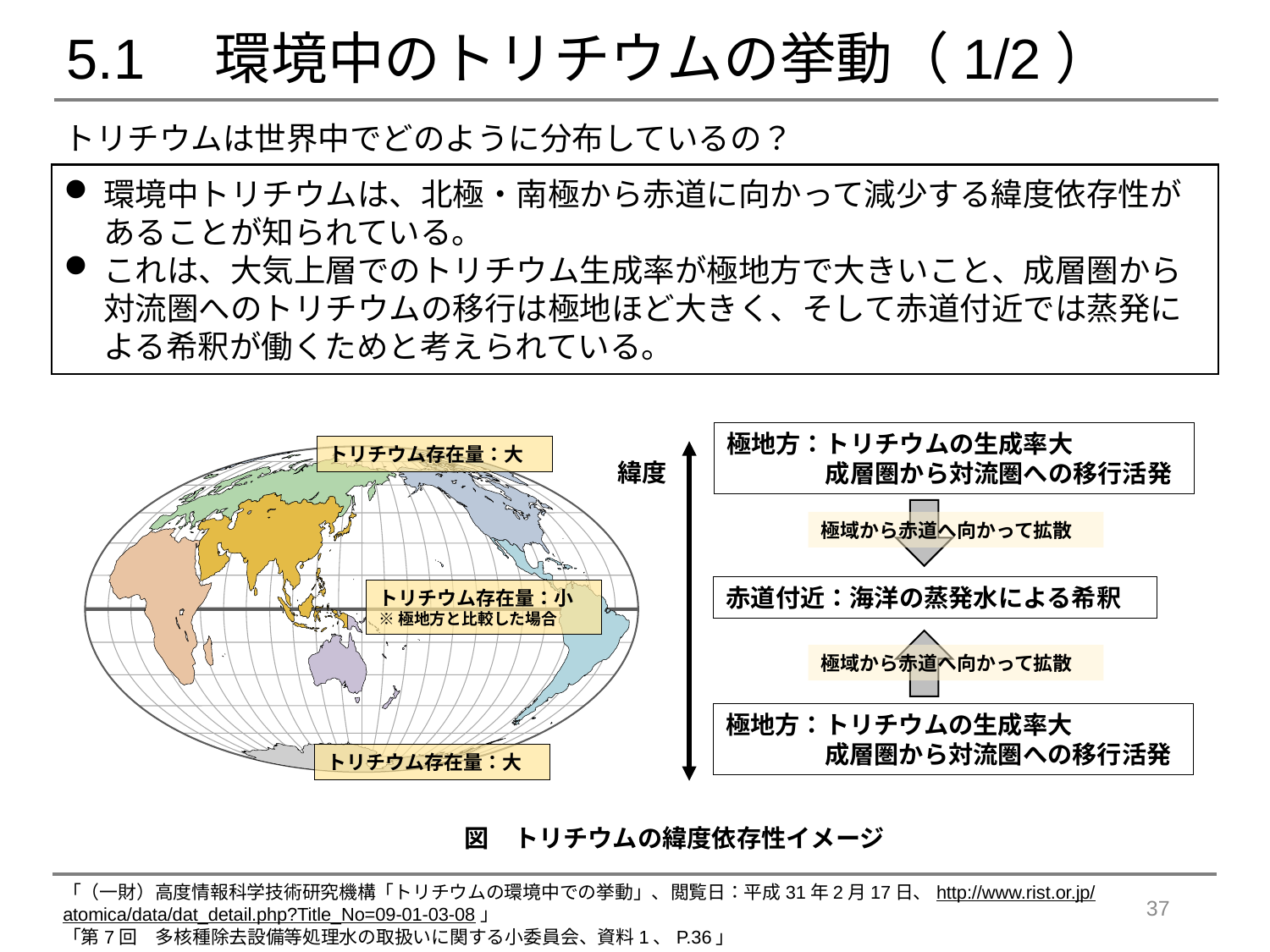

# 5.1　環境中のトリチウムの挙動（1/2）
トリチウムは世界中でどのように分布しているの？
環境中トリチウムは、北極・南極から赤道に向かって減少する緯度依存性があることが知られている。
これは、大気上層でのトリチウム生成率が極地方で大きいこと、成層圏から対流圏へのトリチウムの移行は極地ほど大きく、そして赤道付近では蒸発による希釈が働くためと考えられている。
極地方：トリチウムの生成率大
　　　　成層圏から対流圏への移行活発
トリチウム存在量：大

緯度

極域から赤道へ向かって拡散
赤道付近：海洋の蒸発水による希釈
トリチウム存在量：小
※極地方と比較した場合

極域から赤道へ向かって拡散
極地方：トリチウムの生成率大
　　　　成層圏から対流圏への移行活発
トリチウム存在量：大
図　トリチウムの緯度依存性イメージ
「（一財）高度情報科学技術研究機構「トリチウムの環境中での挙動」、閲覧日：平成31年2月17日、http://www.rist.or.jp/atomica/data/dat_detail.php?Title_No=09-01-03-08」
「第7回　多核種除去設備等処理水の取扱いに関する小委員会、資料1、P.36」
37